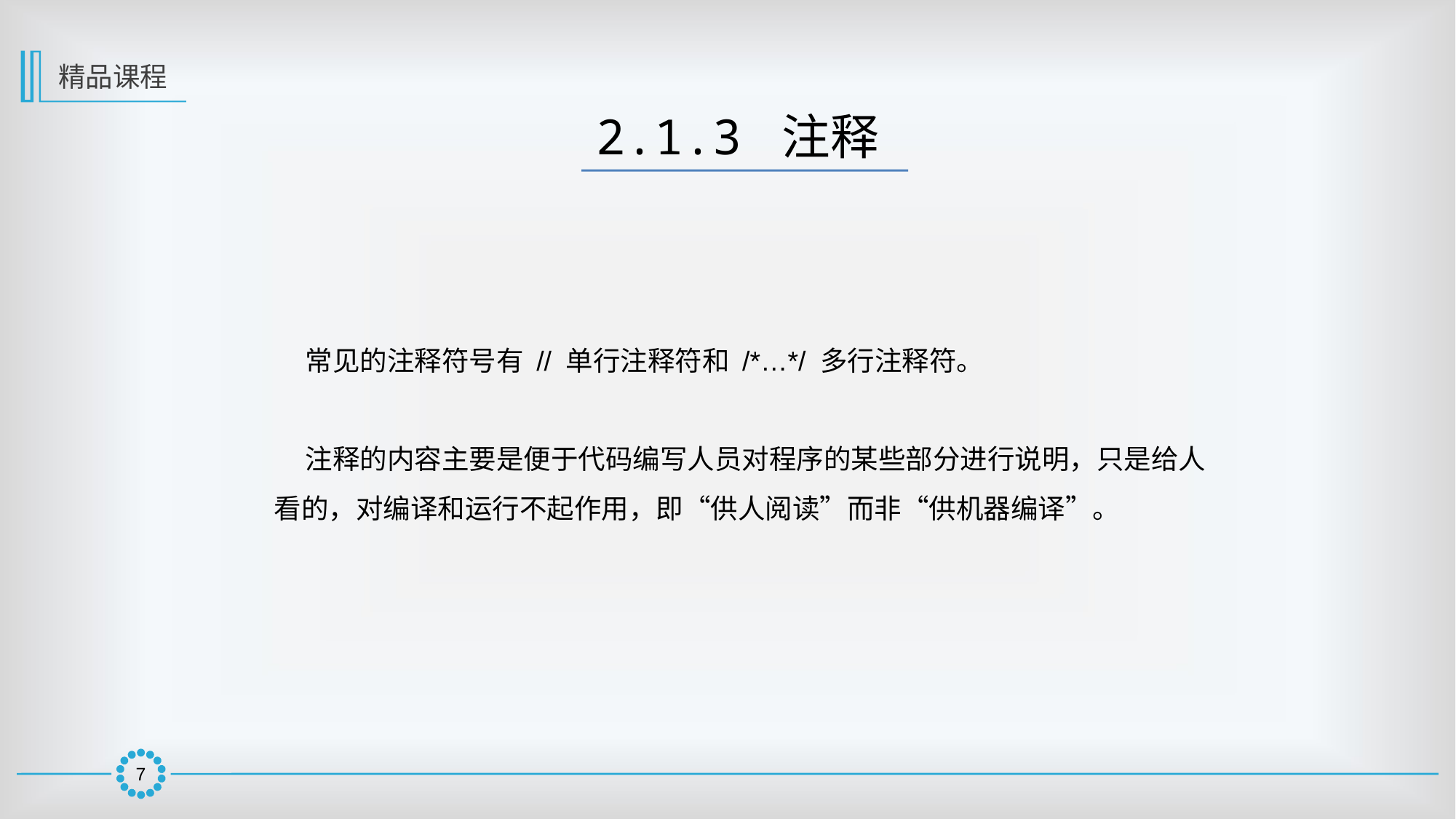

精品课程
2.1.3 注释

    常见的注释符号有 // 单行注释符和 /*…*/ 多行注释符。

    注释的内容主要是便于代码编写人员对程序的某些部分进行说明，只是给人看的，对编译和运行不起作用，即“供人阅读”而非“供机器编译”。

7